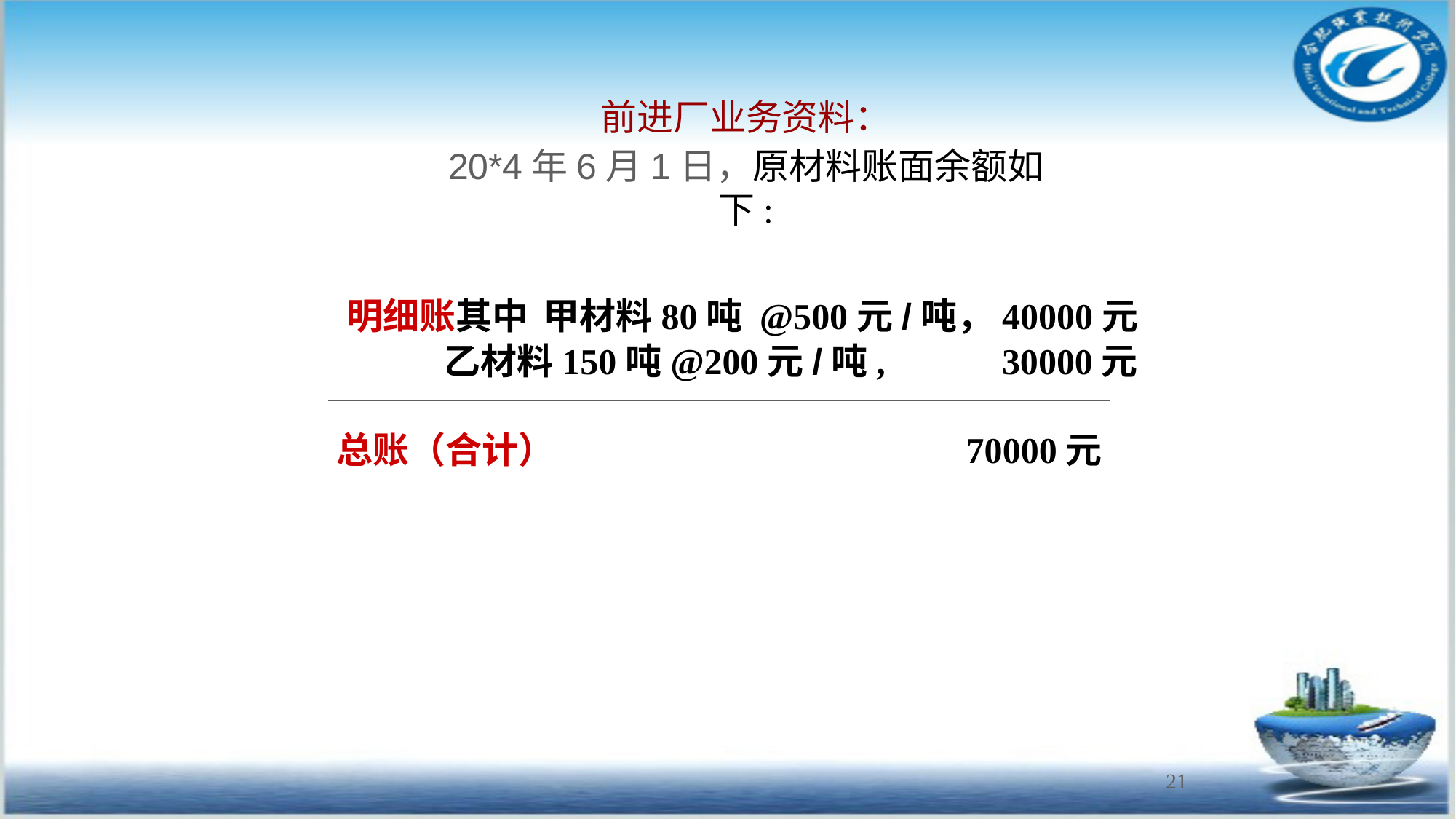

# 前进厂业务资料：
20*4年6月1日，原材料账面余额如下:
明细账其中   甲材料80吨 @500元/吨，40000元
           乙材料150吨@200元/吨,	   30000元

总账（合计）	  70000元

21